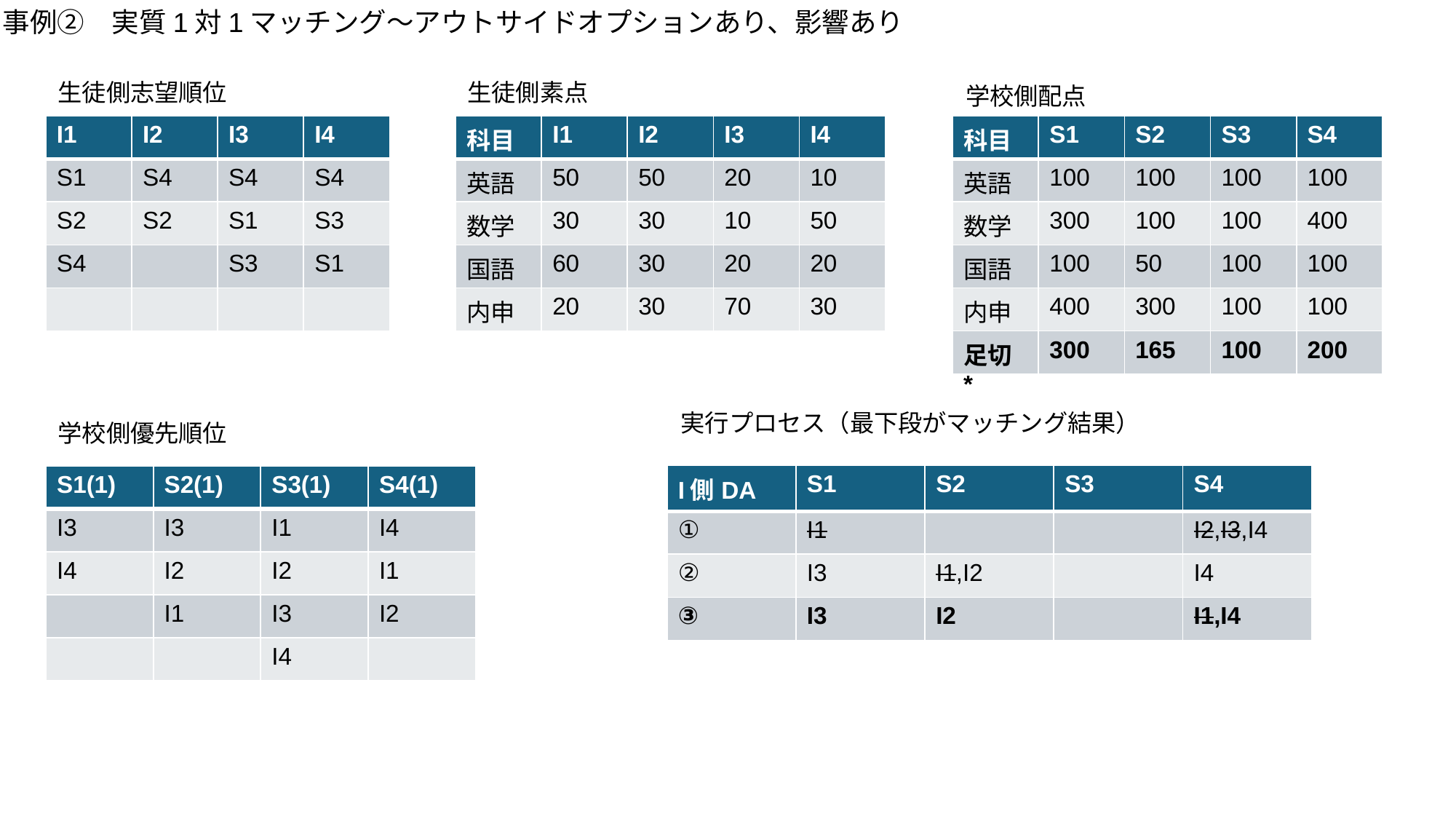

事例②　実質1対1マッチング～アウトサイドオプションあり、影響あり
生徒側志望順位
生徒側素点
学校側配点
| I1 | I2 | I3 | I4 |
| --- | --- | --- | --- |
| S1 | S4 | S4 | S4 |
| S2 | S2 | S1 | S3 |
| S4 |  | S3 | S1 |
|  |  |  |  |
| 科目 | I1 | I2 | I3 | I4 |
| --- | --- | --- | --- | --- |
| 英語 | 50 | 50 | 20 | 10 |
| 数学 | 30 | 30 | 10 | 50 |
| 国語 | 60 | 30 | 20 | 20 |
| 内申 | 20 | 30 | 70 | 30 |
| 科目 | S1 | S2 | S3 | S4 |
| --- | --- | --- | --- | --- |
| 英語 | 100 | 100 | 100 | 100 |
| 数学 | 300 | 100 | 100 | 400 |
| 国語 | 100 | 50 | 100 | 100 |
| 内申 | 400 | 300 | 100 | 100 |
| 足切\* | 300 | 165 | 100 | 200 |
実行プロセス（最下段がマッチング結果）
学校側優先順位
| I側DA | S1 | S2 | S3 | S4 |
| --- | --- | --- | --- | --- |
| ① | I1 |  |  | I2,I3,I4 |
| ② | I3 | I1,I2 |  | I4 |
| ③ | I3 | I2 |  | I1,I4 |
| S1(1) | S2(1) | S3(1) | S4(1) |
| --- | --- | --- | --- |
| I3 | I3 | I1 | I4 |
| I4 | I2 | I2 | I1 |
|  | I1 | I3 | I2 |
|  |  | I4 |  |